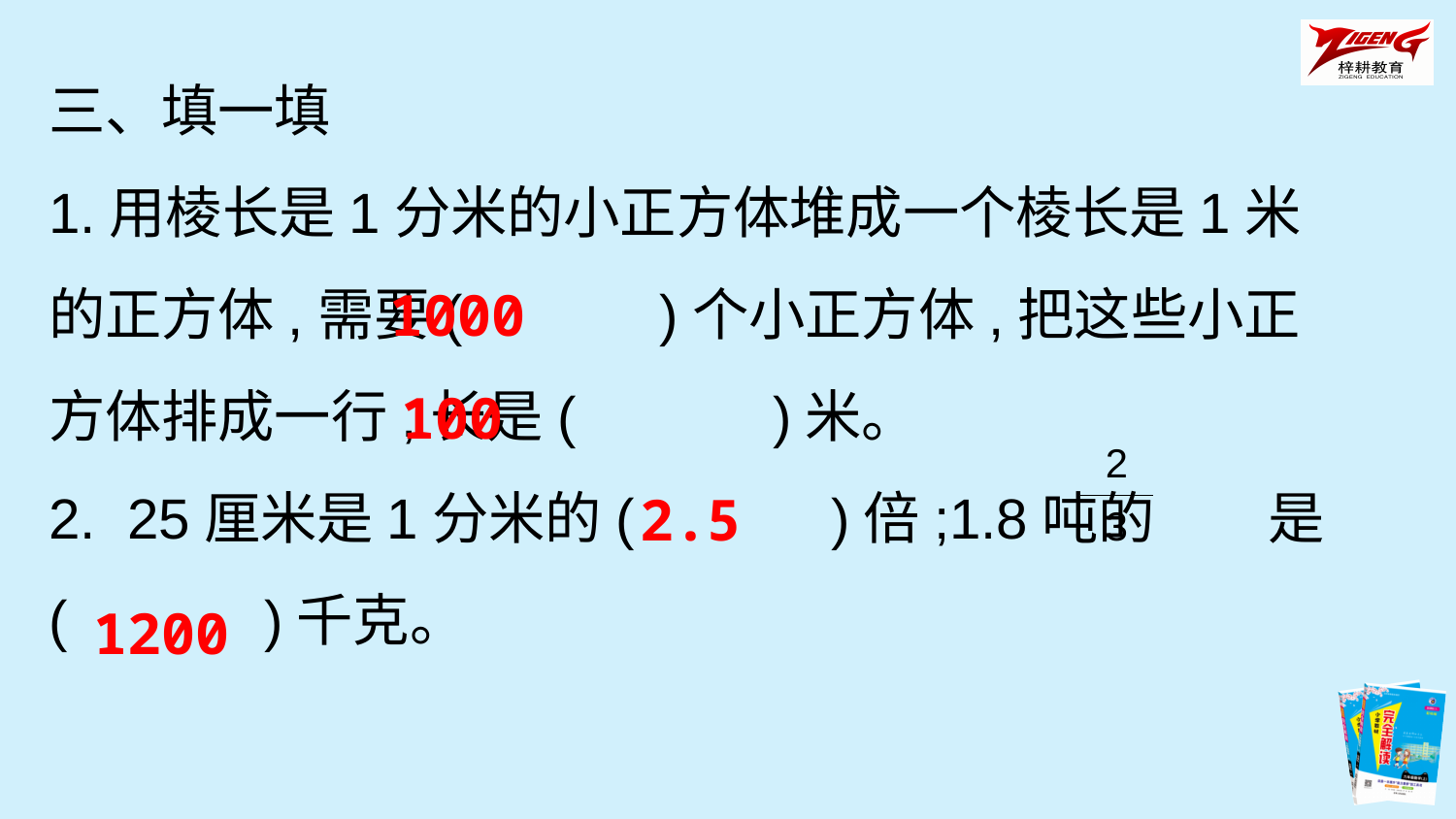

三、填一填
1.用棱长是1分米的小正方体堆成一个棱长是1米的正方体,需要(　　　)个小正方体,把这些小正方体排成一行,长是(　　　)米。
2.  25厘米是1分米的(　　　)倍;1.8吨的         是
(　　　)千克。
1000
100
| 2 |
| --- |
| 3 |
2.5
1200